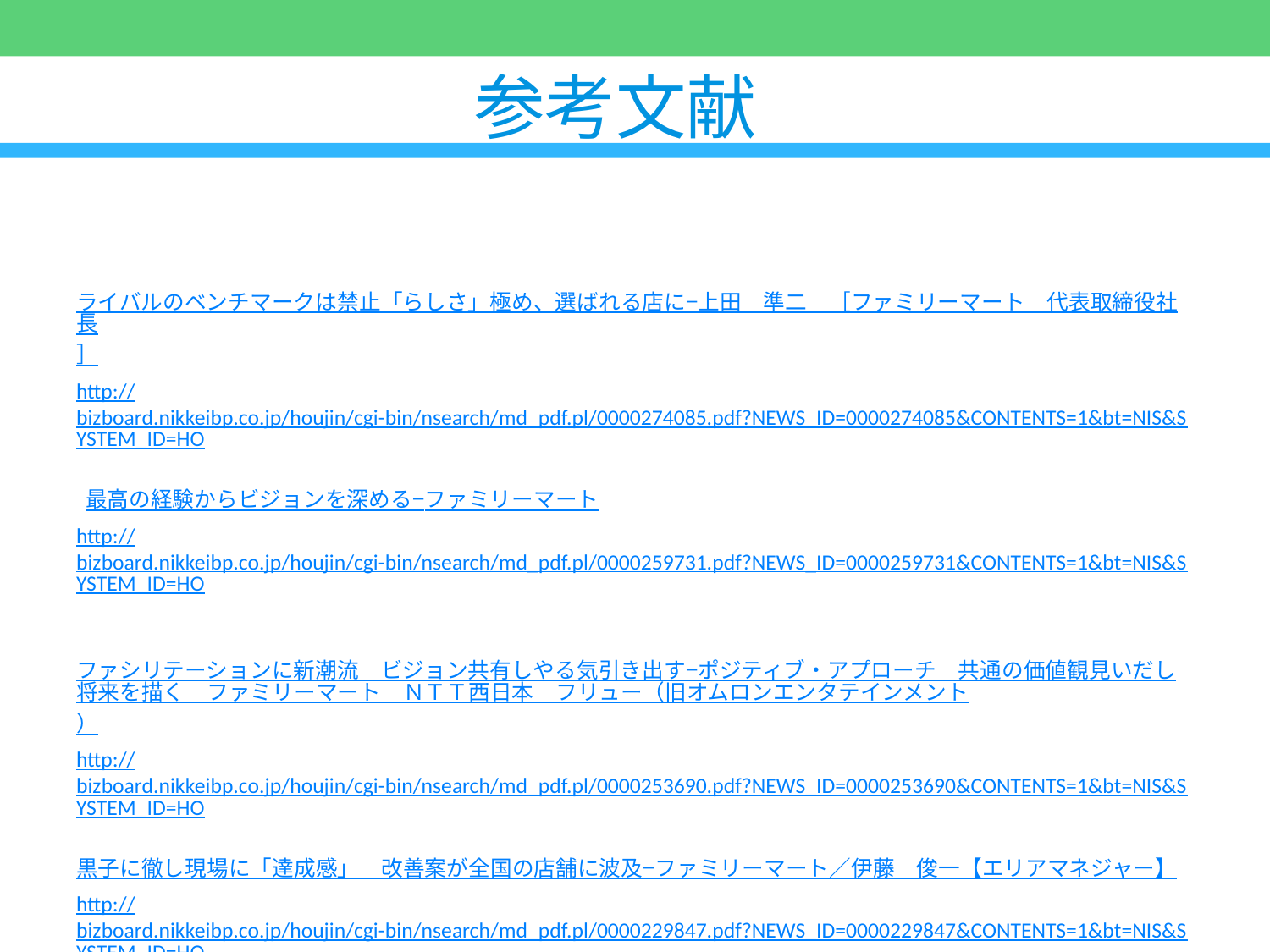

# 参考文献

 ライバルのベンチマークは禁止「らしさ」極め、選ばれる店に−上田　準二　［ファミリーマート　代表取締役社長］
http://bizboard.nikkeibp.co.jp/houjin/cgi-bin/nsearch/md_pdf.pl/0000274085.pdf?NEWS_ID=0000274085&CONTENTS=1&bt=NIS&SYSTEM_ID=HO

 最高の経験からビジョンを深める−ファミリーマート
http://bizboard.nikkeibp.co.jp/houjin/cgi-bin/nsearch/md_pdf.pl/0000259731.pdf?NEWS_ID=0000259731&CONTENTS=1&bt=NIS&SYSTEM_ID=HO

 ファシリテーションに新潮流　ビジョン共有しやる気引き出す−ポジティブ・アプローチ　共通の価値観見いだし将来を描く　ファミリーマート　ＮＴＴ西日本　フリュー（旧オムロンエンタテインメント）
http://bizboard.nikkeibp.co.jp/houjin/cgi-bin/nsearch/md_pdf.pl/0000253690.pdf?NEWS_ID=0000253690&CONTENTS=1&bt=NIS&SYSTEM_ID=HO

黒子に徹し現場に「達成感」　改善案が全国の店舗に波及−ファミリーマート／伊藤　俊一【エリアマネジャー】
http://bizboard.nikkeibp.co.jp/houjin/cgi-bin/nsearch/md_pdf.pl/0000229847.pdf?NEWS_ID=0000229847&CONTENTS=1&bt=NIS&SYSTEM_ID=HO